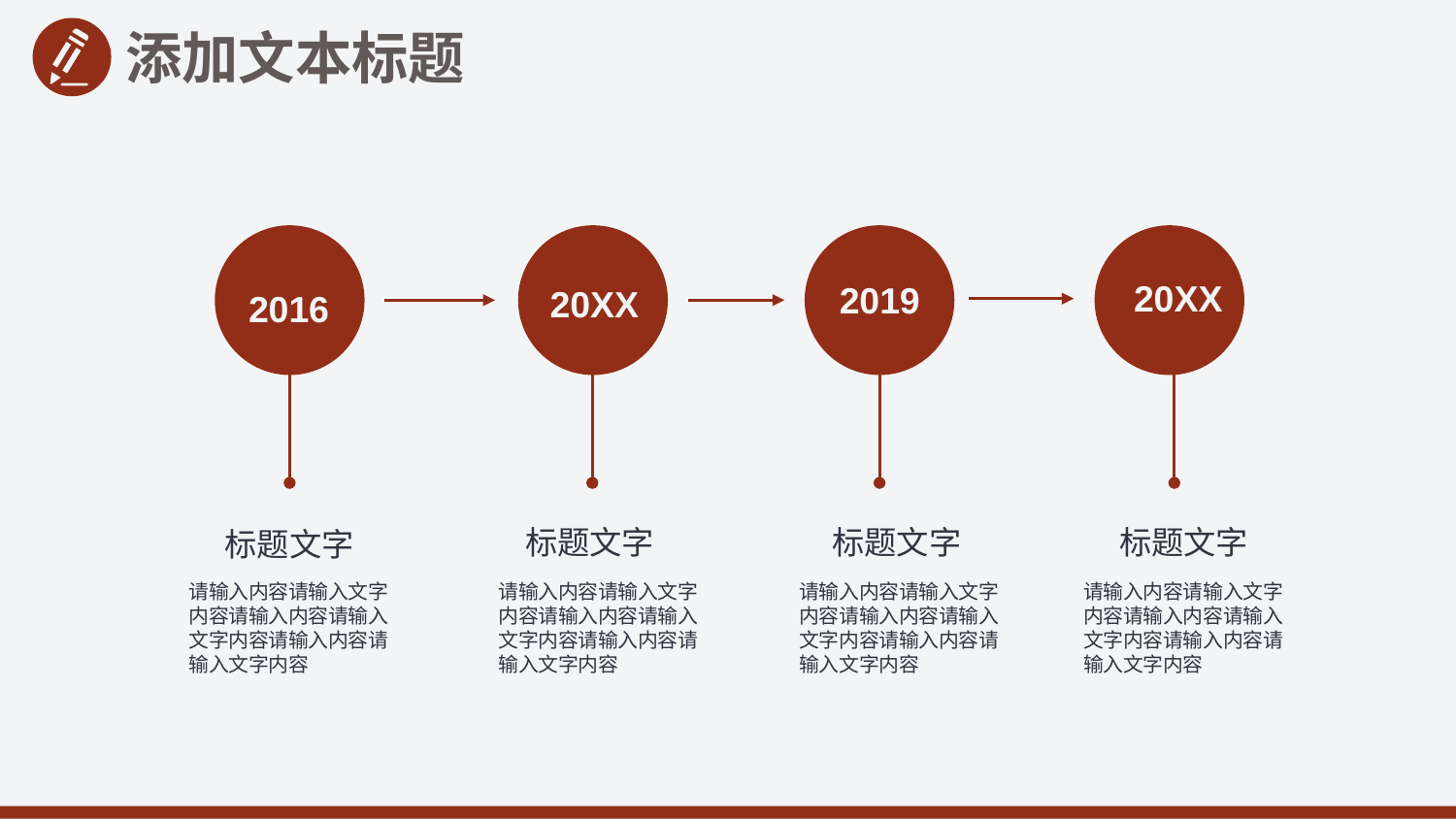

添加文本标题

20XX
2019
20XX
2016
标题文字
标题文字
标题文字
标题文字
请输入内容请输入文字内容请输入内容请输入文字内容请输入内容请输入文字内容
请输入内容请输入文字内容请输入内容请输入文字内容请输入内容请输入文字内容
请输入内容请输入文字内容请输入内容请输入文字内容请输入内容请输入文字内容
请输入内容请输入文字内容请输入内容请输入文字内容请输入内容请输入文字内容